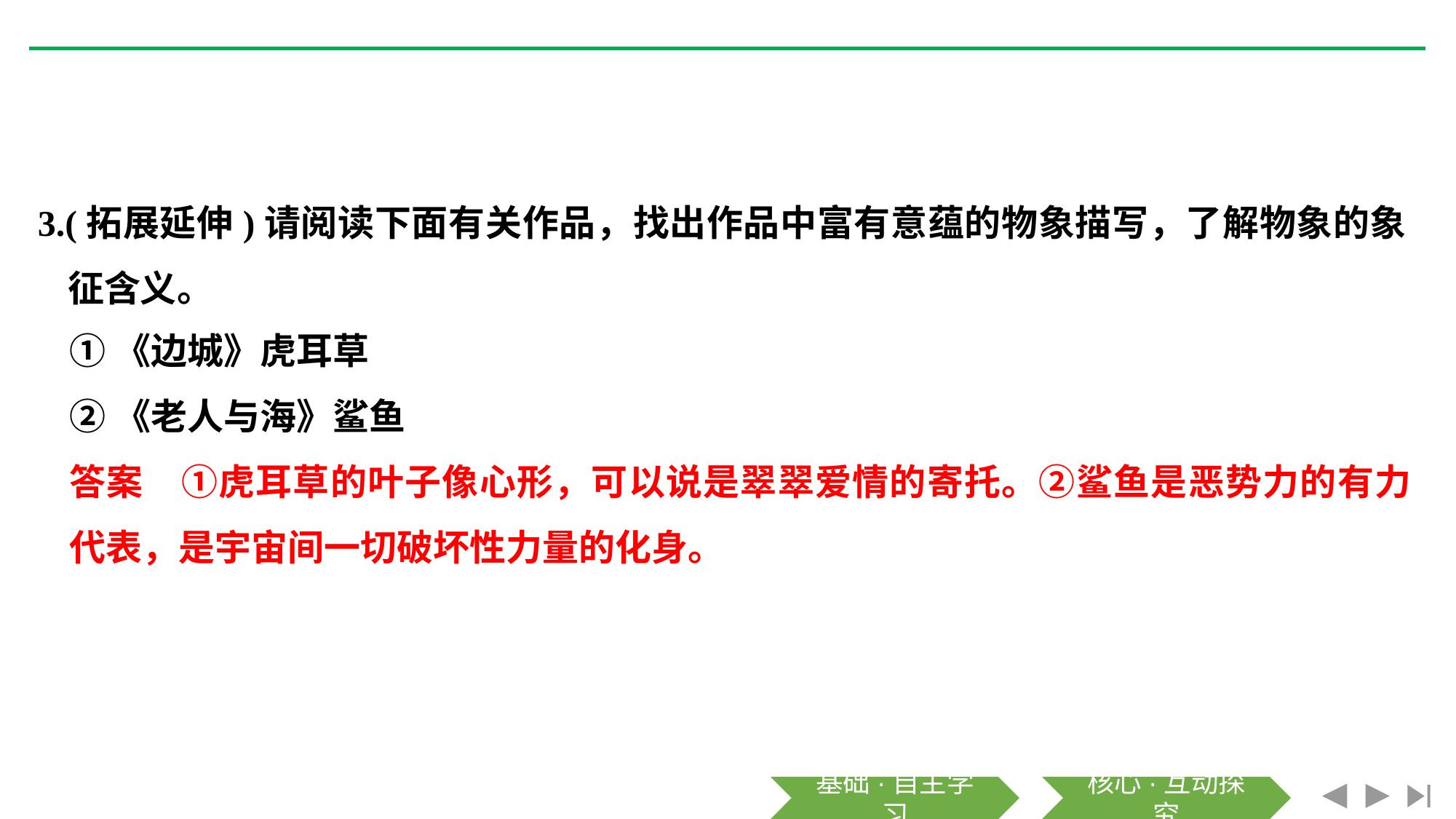

3.(拓展延伸)请阅读下面有关作品，找出作品中富有意蕴的物象描写，了解物象的象征含义。
①《边城》虎耳草
②《老人与海》鲨鱼
答案　①虎耳草的叶子像心形，可以说是翠翠爱情的寄托。②鲨鱼是恶势力的有力代表，是宇宙间一切破坏性力量的化身。